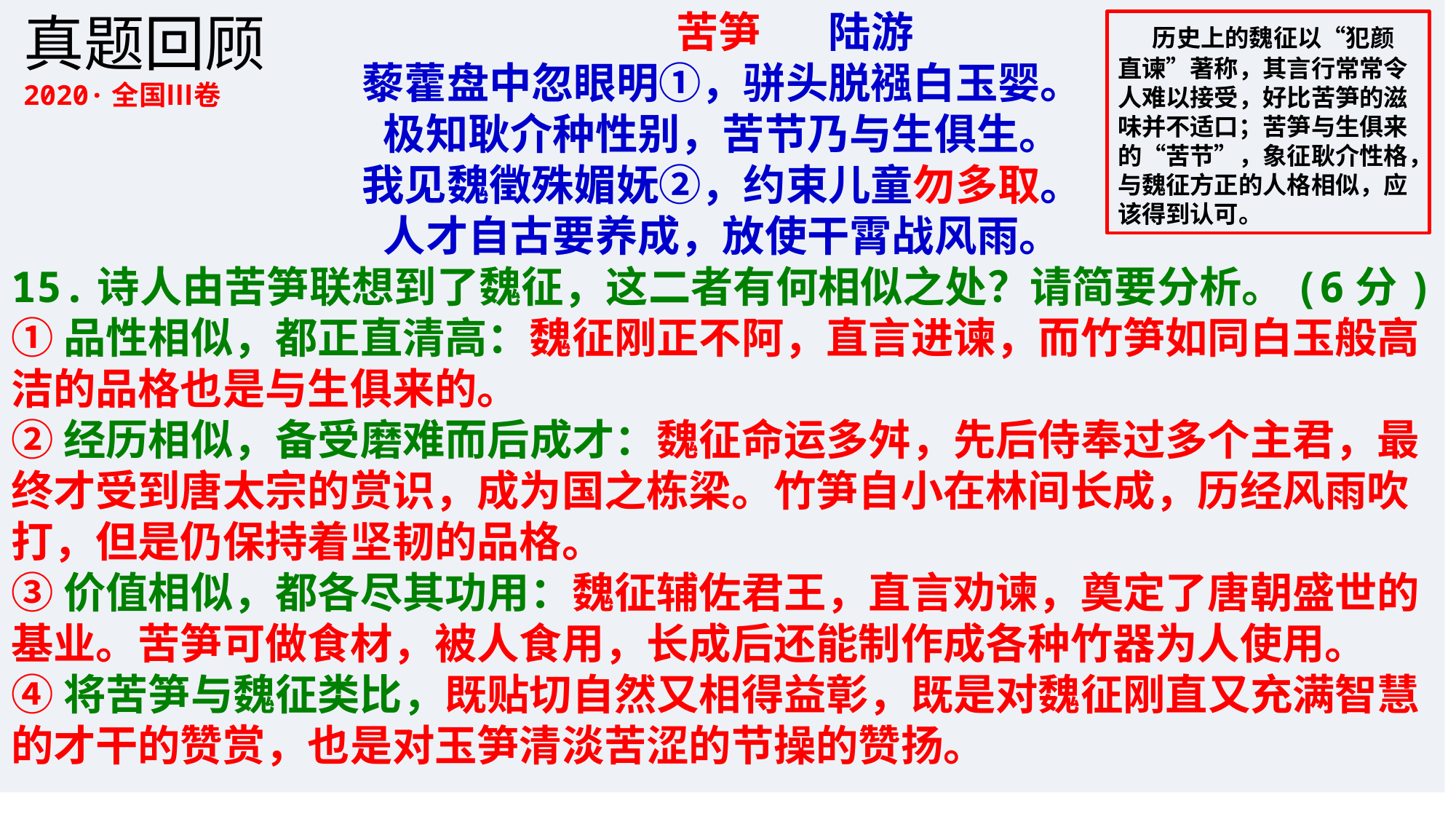

苦笋       陆游
藜藿盘中忽眼明①，骈头脱襁白玉婴。
极知耿介种性别，苦节乃与生俱生。
我见魏徵殊媚妩②，约束儿童勿多取。
人才自古要养成，放使干霄战风雨。
15.诗人由苦笋联想到了魏征，这二者有何相似之处？请简要分析。(6分)
①品性相似，都正直清高：魏征刚正不阿，直言进谏，而竹笋如同白玉般高洁的品格也是与生俱来的。
②经历相似，备受磨难而后成才：魏征命运多舛，先后侍奉过多个主君，最终才受到唐太宗的赏识，成为国之栋梁。竹笋自小在林间长成，历经风雨吹打，但是仍保持着坚韧的品格。
③价值相似，都各尽其功用：魏征辅佐君王，直言劝谏，奠定了唐朝盛世的基业。苦笋可做食材，被人食用，长成后还能制作成各种竹器为人使用。
④将苦笋与魏征类比，既贴切自然又相得益彰，既是对魏征刚直又充满智慧的才干的赞赏，也是对玉笋清淡苦涩的节操的赞扬。

真题回顾
2020·全国Ⅲ卷
    历史上的魏征以“犯颜直谏”著称，其言行常常令人难以接受，好比苦笋的滋味并不适口；苦笋与生俱来的“苦节”，象征耿介性格，与魏征方正的人格相似，应该得到认可。